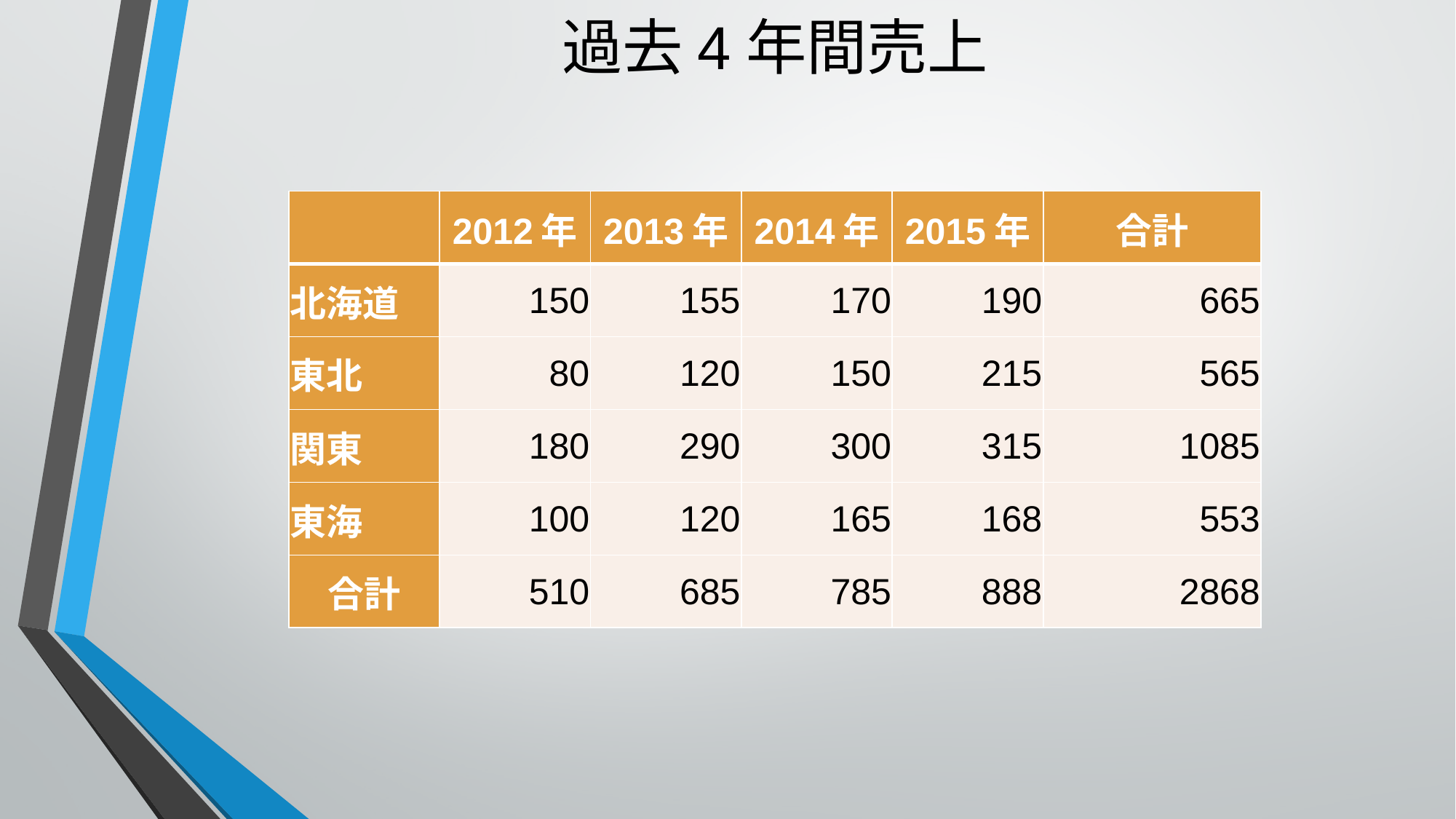

# 過去4年間売上
|  | 2012年 | 2013年 | 2014年 | 2015年 | 合計 |
| --- | --- | --- | --- | --- | --- |
| 北海道 | 150 | 155 | 170 | 190 | 665 |
| 東北 | 80 | 120 | 150 | 215 | 565 |
| 関東 | 180 | 290 | 300 | 315 | 1085 |
| 東海 | 100 | 120 | 165 | 168 | 553 |
| 合計 | 510 | 685 | 785 | 888 | 2868 |